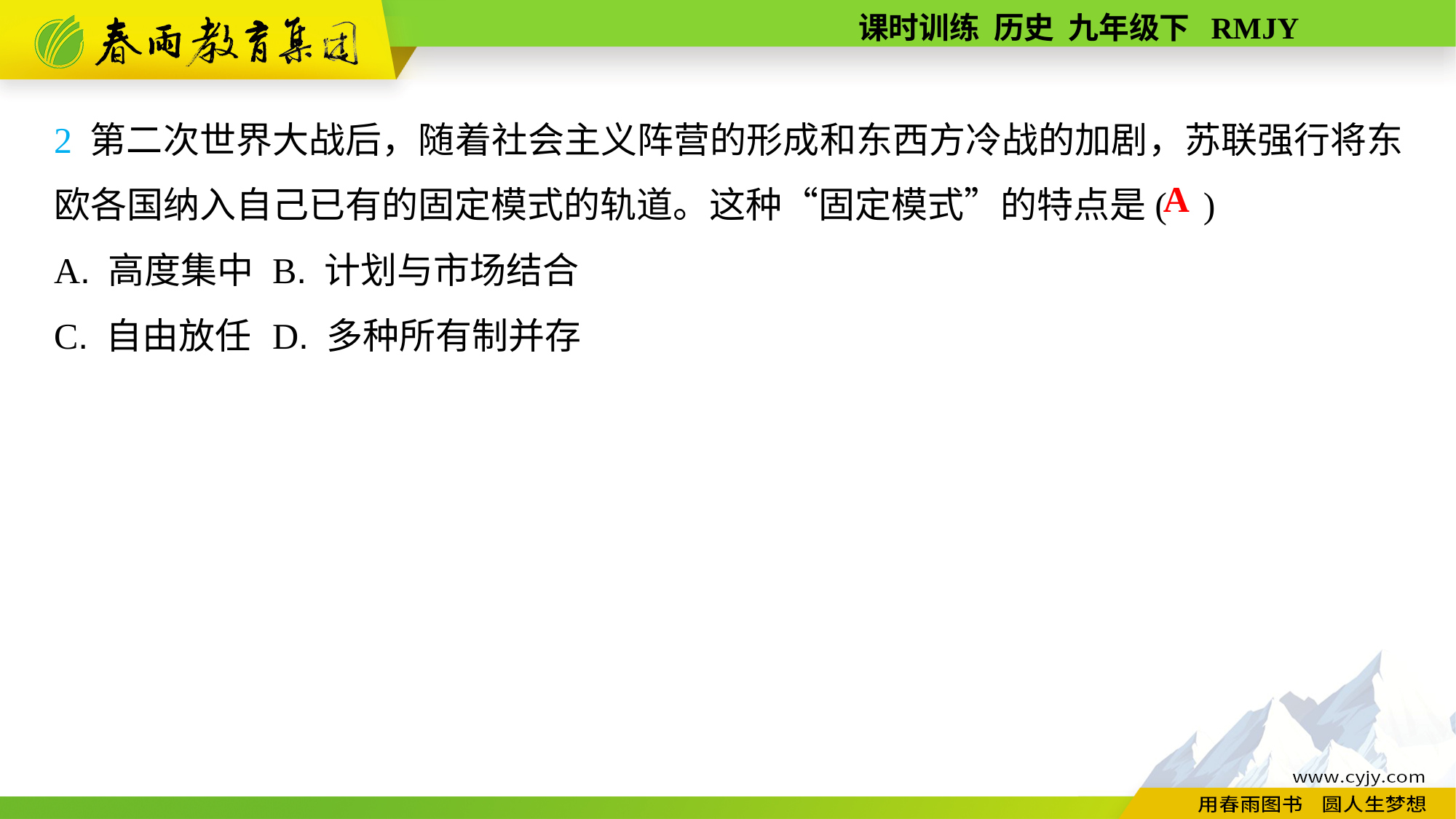

2 第二次世界大战后，随着社会主义阵营的形成和东西方冷战的加剧，苏联强行将东欧各国纳入自己已有的固定模式的轨道。这种“固定模式”的特点是(    )
A. 高度集中	B. 计划与市场结合
C. 自由放任	D. 多种所有制并存
A